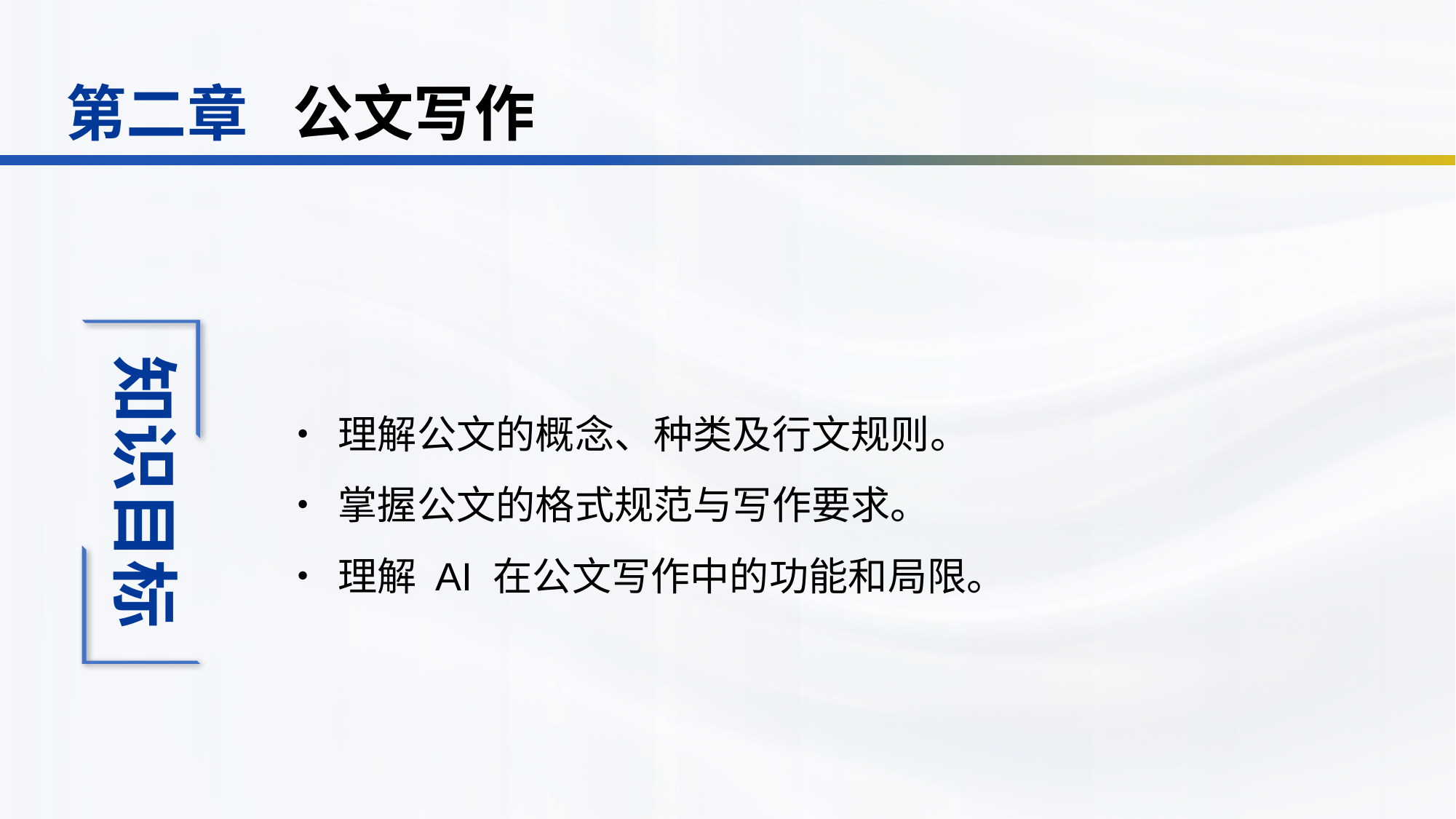

公文写作
第二章
•	理解公文的概念、种类及行文规则。
•	掌握公文的格式规范与写作要求。
•	理解 AI 在公文写作中的功能和局限。